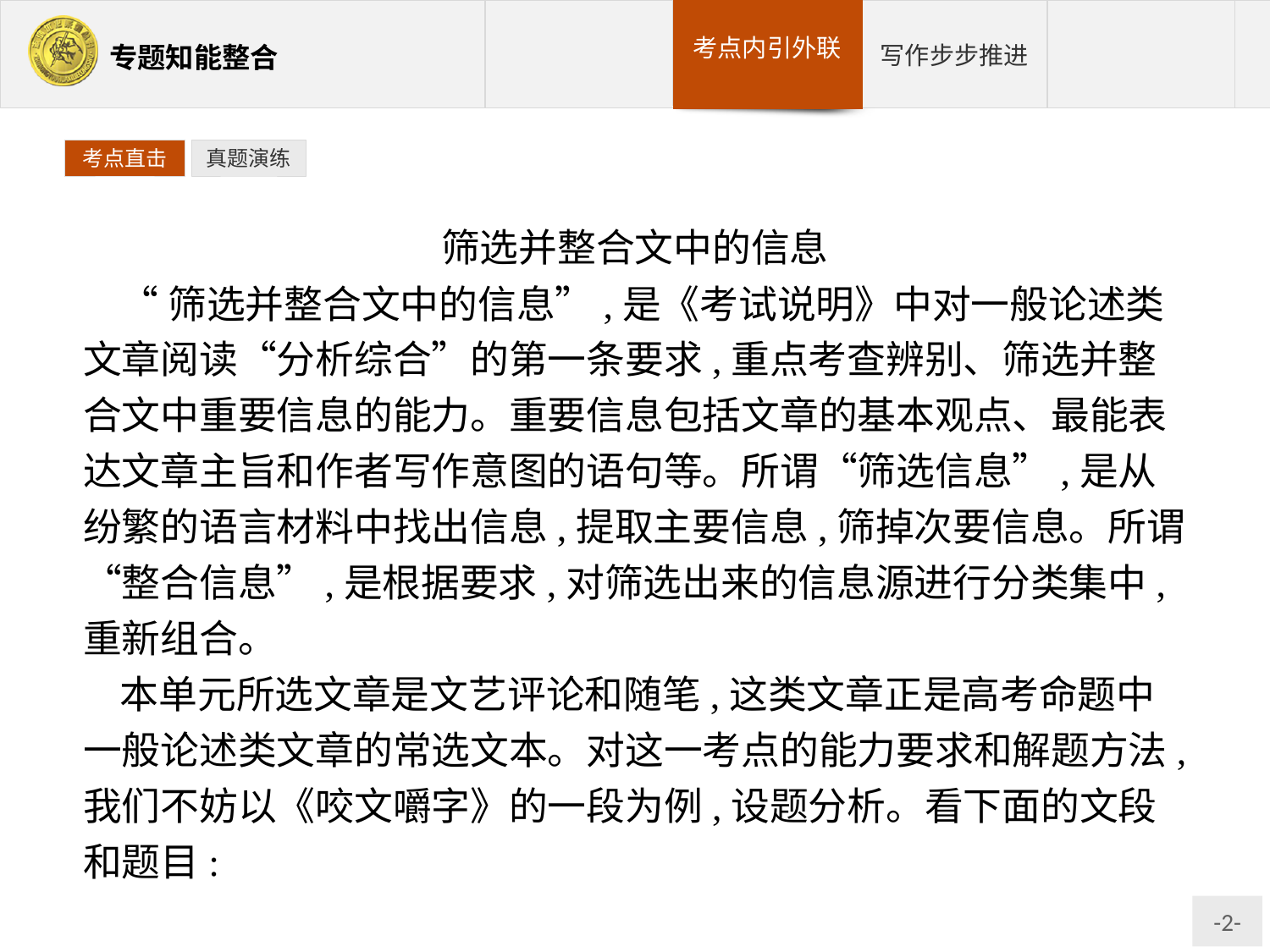

考点直击
真题演练
筛选并整合文中的信息
“筛选并整合文中的信息”,是《考试说明》中对一般论述类文章阅读“分析综合”的第一条要求,重点考查辨别、筛选并整合文中重要信息的能力。重要信息包括文章的基本观点、最能表达文章主旨和作者写作意图的语句等。所谓“筛选信息”,是从纷繁的语言材料中找出信息,提取主要信息,筛掉次要信息。所谓“整合信息”,是根据要求,对筛选出来的信息源进行分类集中,重新组合。
本单元所选文章是文艺评论和随笔,这类文章正是高考命题中一般论述类文章的常选文本。对这一考点的能力要求和解题方法,我们不妨以《咬文嚼字》的一段为例,设题分析。看下面的文段和题目: